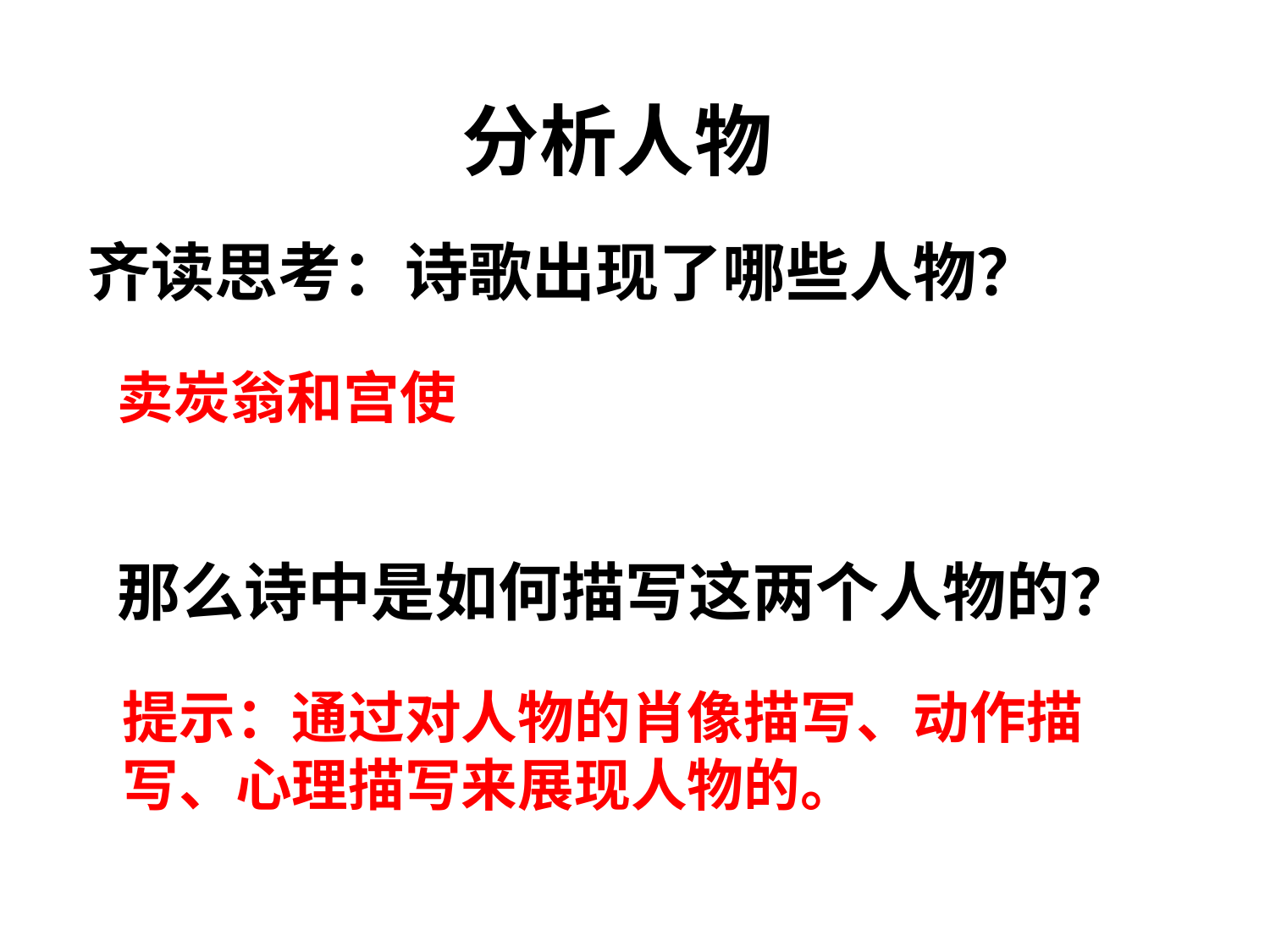

分析人物
齐读思考：诗歌出现了哪些人物？
卖炭翁和宫使
那么诗中是如何描写这两个人物的？
提示：通过对人物的肖像描写、动作描写、心理描写来展现人物的。